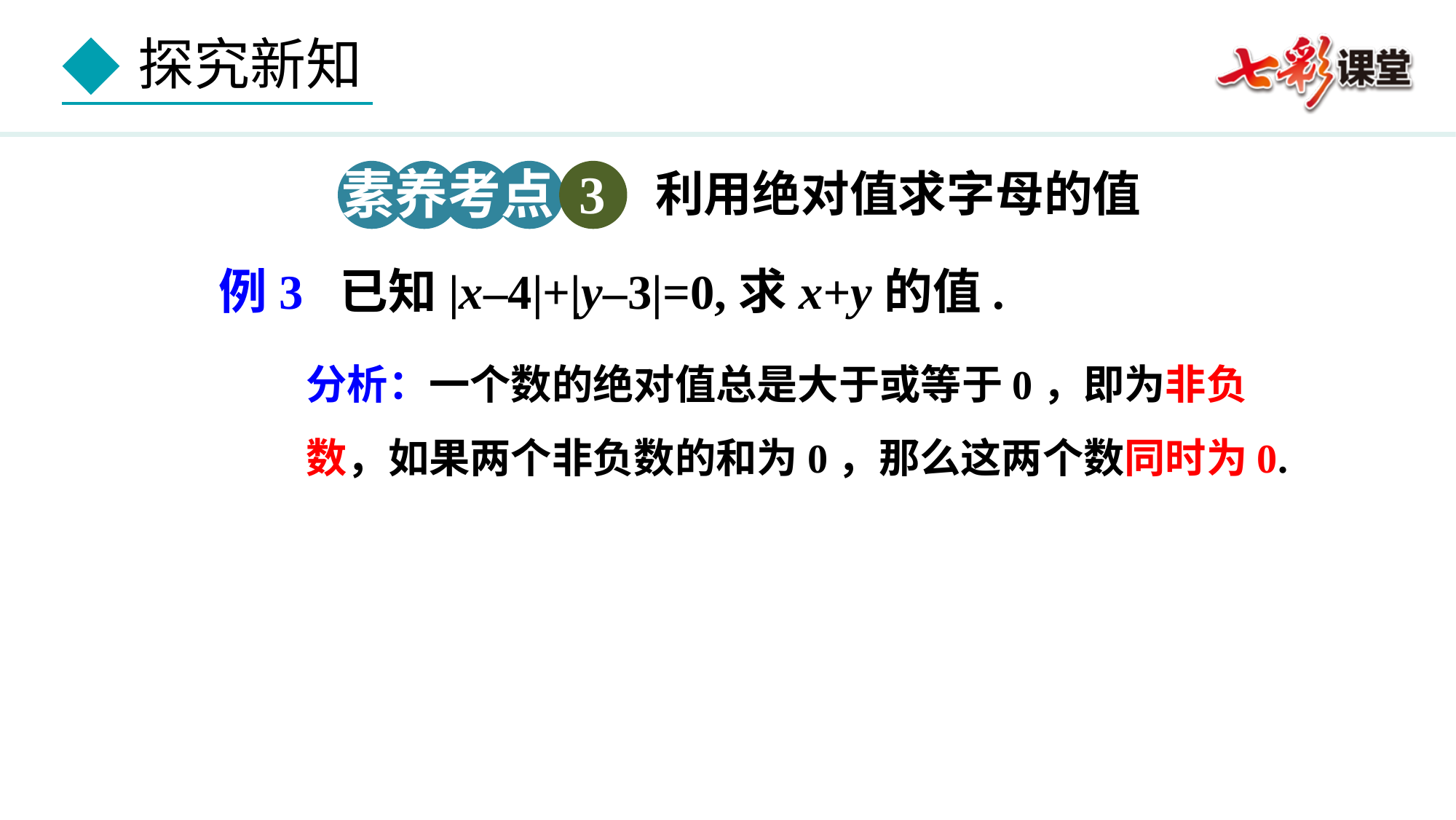

素养考点 3

利用绝对值求字母的值
例3  已知|x–4|+|y–3|=0,求x+y的值.
分析：一个数的绝对值总是大于或等于0，即为非负数，如果两个非负数的和为0，那么这两个数同时为0.